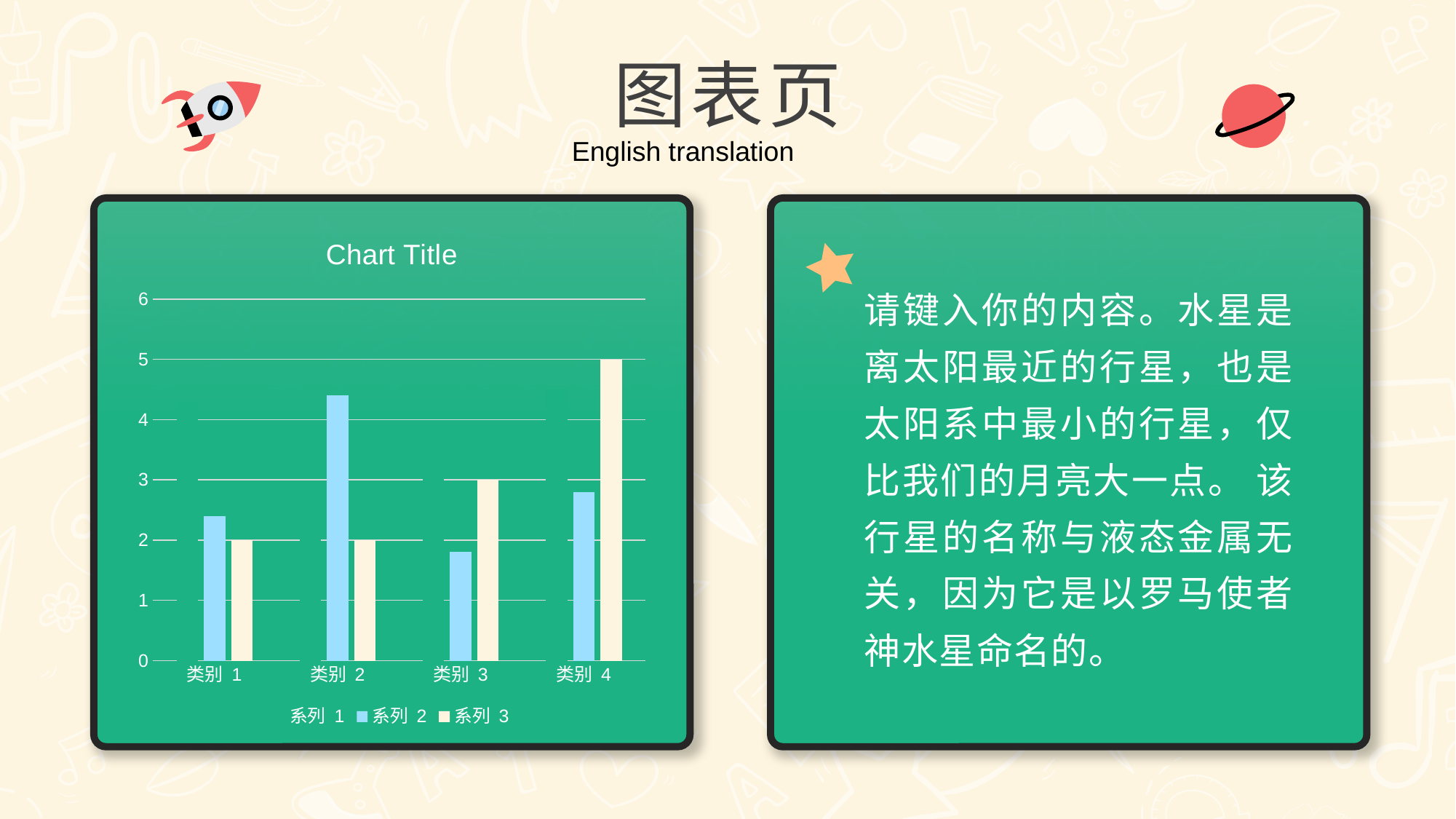

图表页
English translation

### Chart:

| Category | 系列 1 | 系列 2 | 系列 3 |
|---|---|---|---|
| 类别 1 | 4.3 | 2.4 | 2.0 |
| 类别 2 | 2.5 | 4.4 | 2.0 |
| 类别 3 | 3.5 | 1.8 | 3.0 |
| 类别 4 | 4.5 | 2.8 | 5.0 |
请键入你的内容。水星是离太阳最近的行星，也是太阳系中最小的行星，仅比我们的月亮大一点。 该行星的名称与液态金属无关，因为它是以罗马使者神水星命名的。